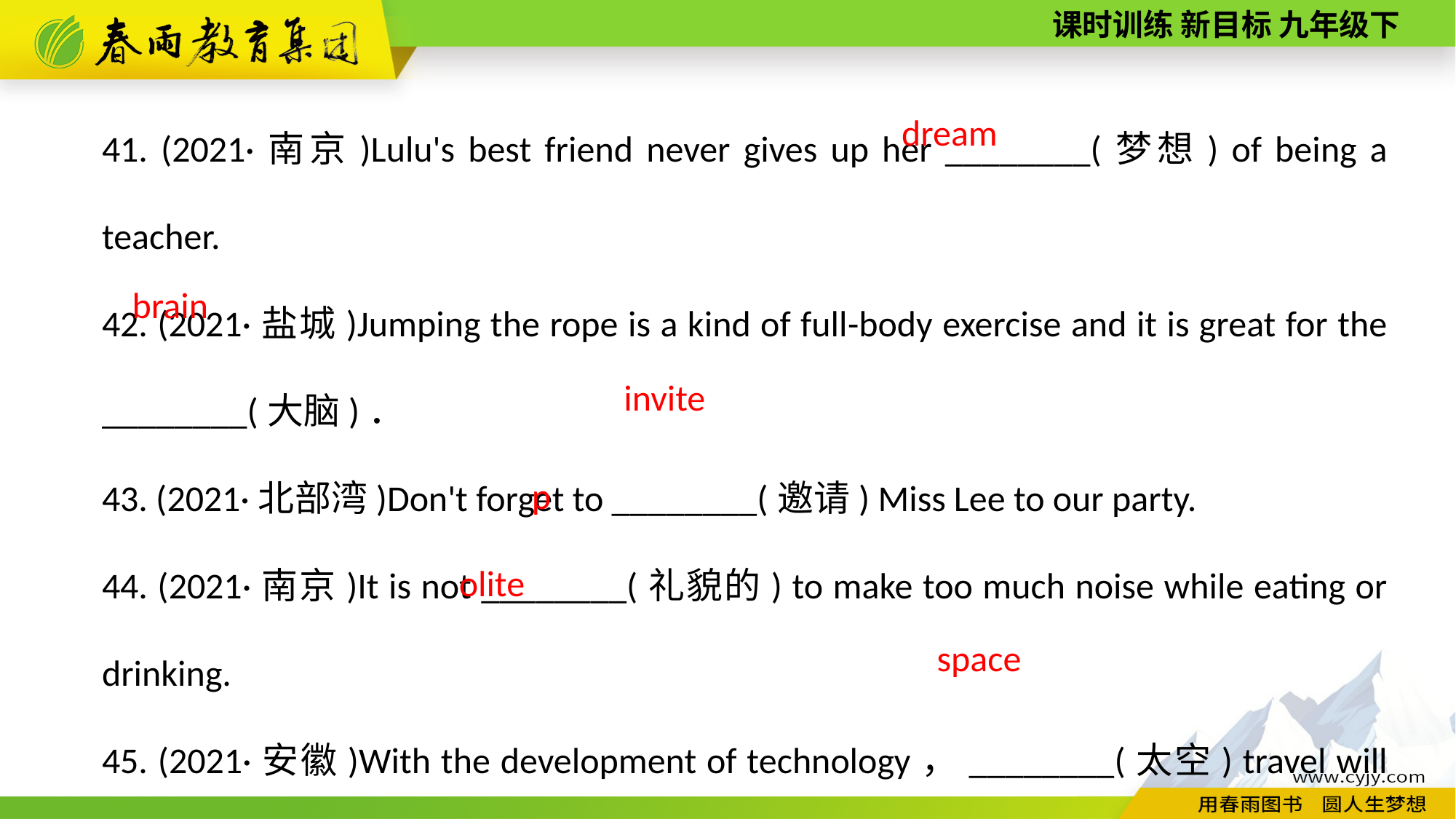

41. (2021·南京)Lulu's best friend never gives up her ________(梦想) of being a teacher.
42. (2021·盐城)Jumping the rope is a kind of full­-body exercise and it is great for the ________(大脑)．
43. (2021·北部湾)Don't forget to ________(邀请) Miss Lee to our party.
44. (2021·南京)It is not ________(礼貌的) to make too much noise while eating or drinking.
45. (2021·安徽)With the development of technology，________(太空) travel will be a common thing.
dream
brain
invite
polite
space